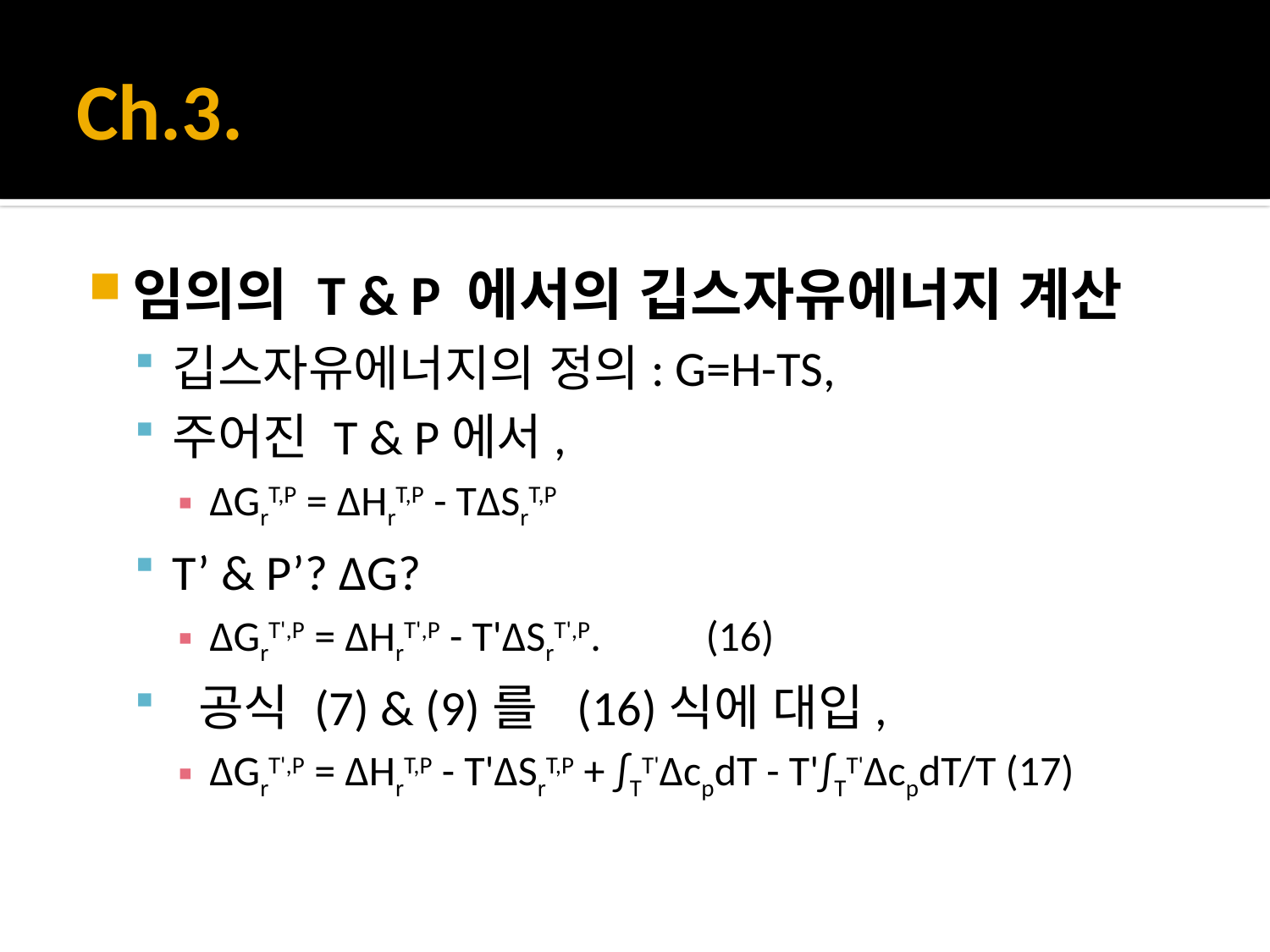

# Ch.3.
임의의 T & P 에서의 깁스자유에너지 계산
깁스자유에너지의 정의: G=H-TS,
주어진 T & P에서,
ΔGrT,P = ΔHrT,P - TΔSrT,P
T’ & P’? ΔG?
ΔGrT',P = ΔHrT',P - T'ΔSrT',P.           (16)
 공식 (7) & (9)를  (16)식에 대입,
ΔGrT',P = ΔHrT,P - T'ΔSrT,P + ∫TT'ΔcpdT - T'∫TT'ΔcpdT/T (17)